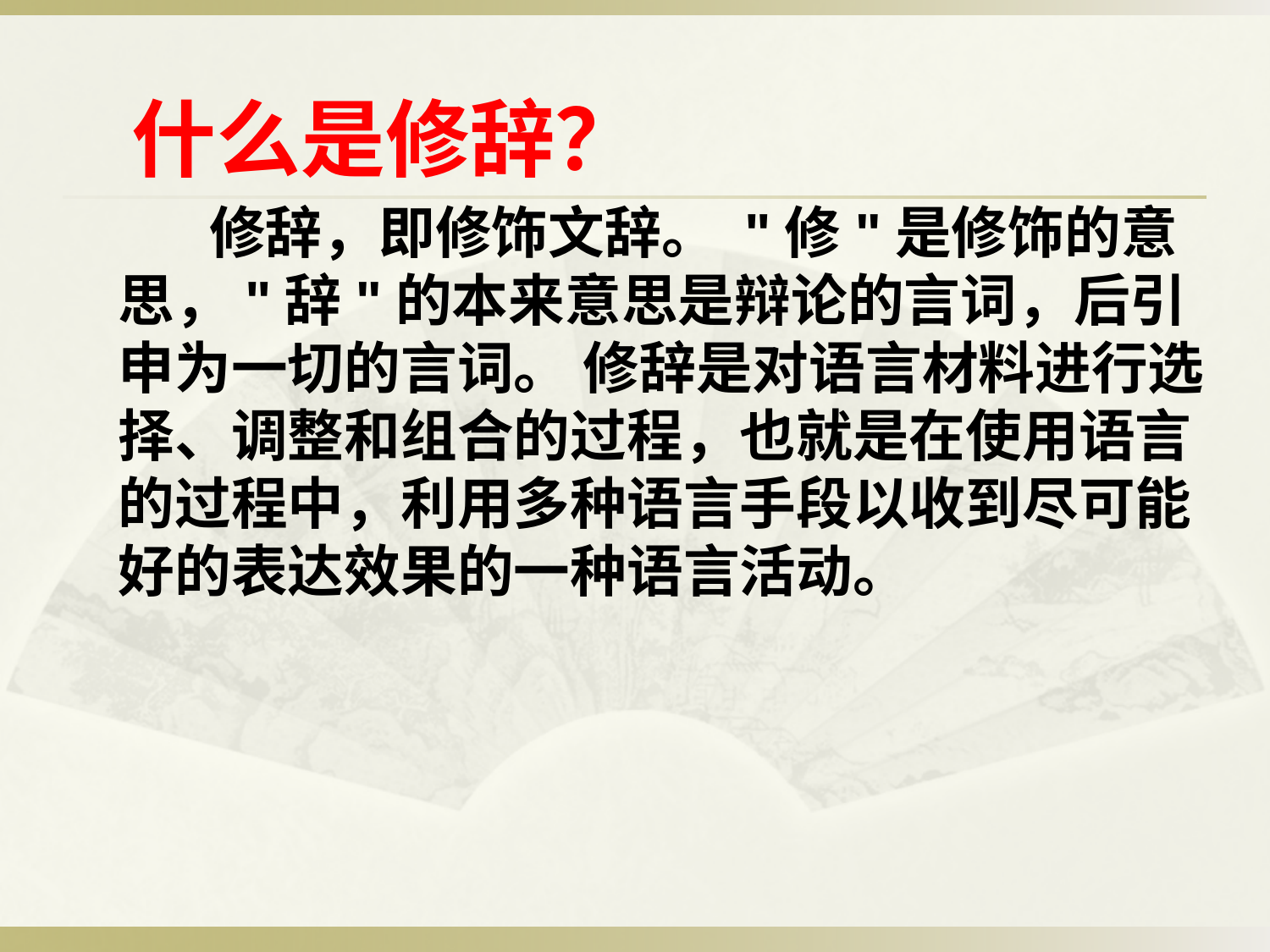

什么是修辞？

      修辞，即修饰文辞。 "修"是修饰的意思，"辞"的本来意思是辩论的言词，后引申为一切的言词。 修辞是对语言材料进行选择、调整和组合的过程，也就是在使用语言的过程中，利用多种语言手段以收到尽可能好的表达效果的一种语言活动。